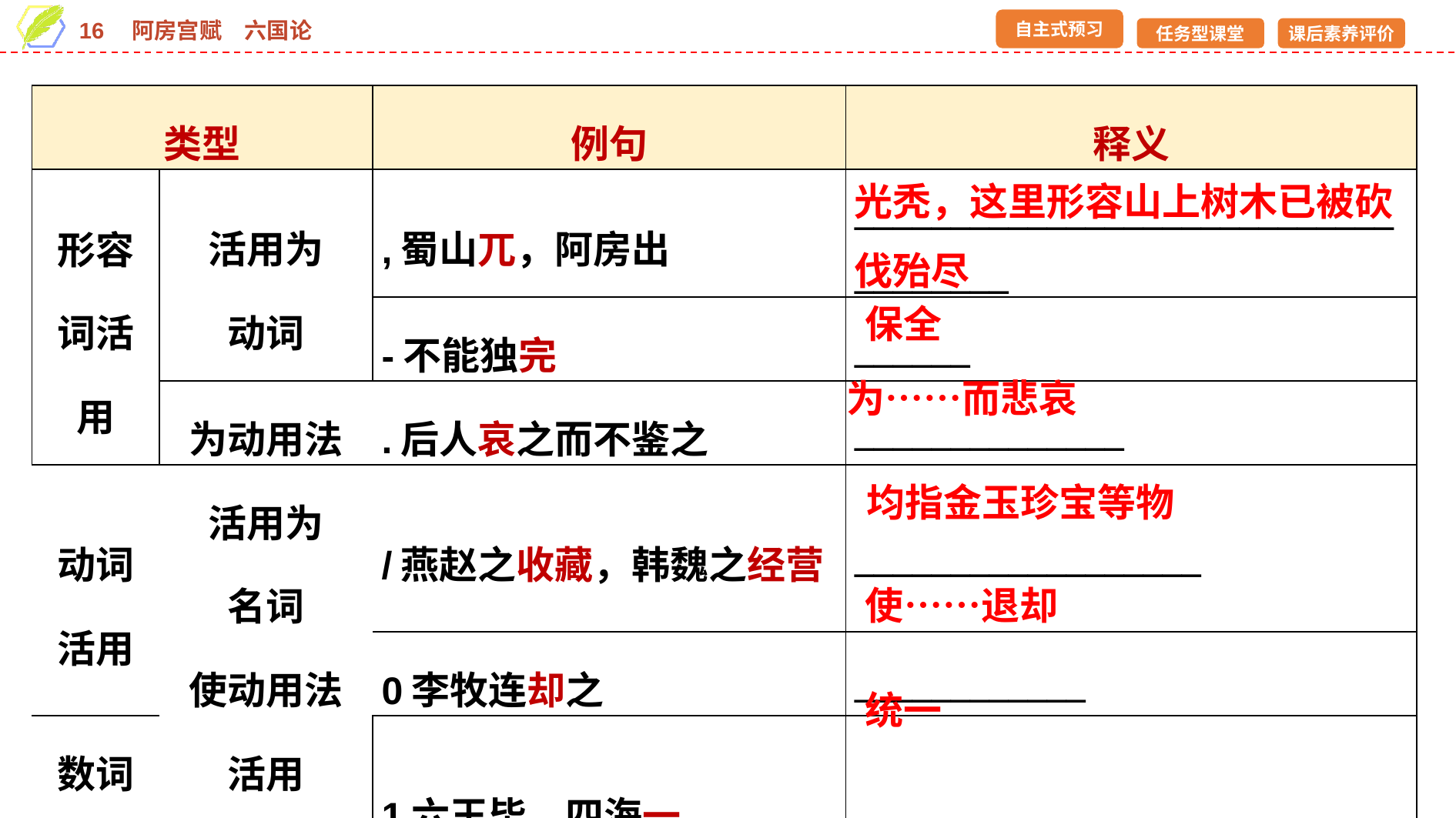

| 类型 |  | 例句 | 释义 |
| --- | --- | --- | --- |
| 形容 词活用 | 活用为 动词 | ,蜀山兀，阿房出 | \_\_\_\_\_\_\_\_\_\_\_\_\_\_\_\_\_\_\_\_\_\_\_\_\_\_\_\_\_\_\_\_\_\_\_\_ |
|  |  | -不能独完 | \_\_\_\_\_\_ |
|  | 为动用法 | .后人哀之而不鉴之 | \_\_\_\_\_\_\_\_\_\_\_\_\_\_ |
| 动词 活用 | 活用为 名词 | /燕赵之收藏，韩魏之经营 | \_\_\_\_\_\_\_\_\_\_\_\_\_\_\_\_\_\_ |
|  | 使动用法 | 0李牧连却之 | \_\_\_\_\_\_\_\_\_\_\_\_ |
| 数词活用 | 活用 为动词 | 1六王毕，四海一 | \_\_\_\_\_\_ |
光秃，这里形容山上树木已被砍伐殆尽
保全
为……而悲哀
均指金玉珍宝等物
使……退却
统一